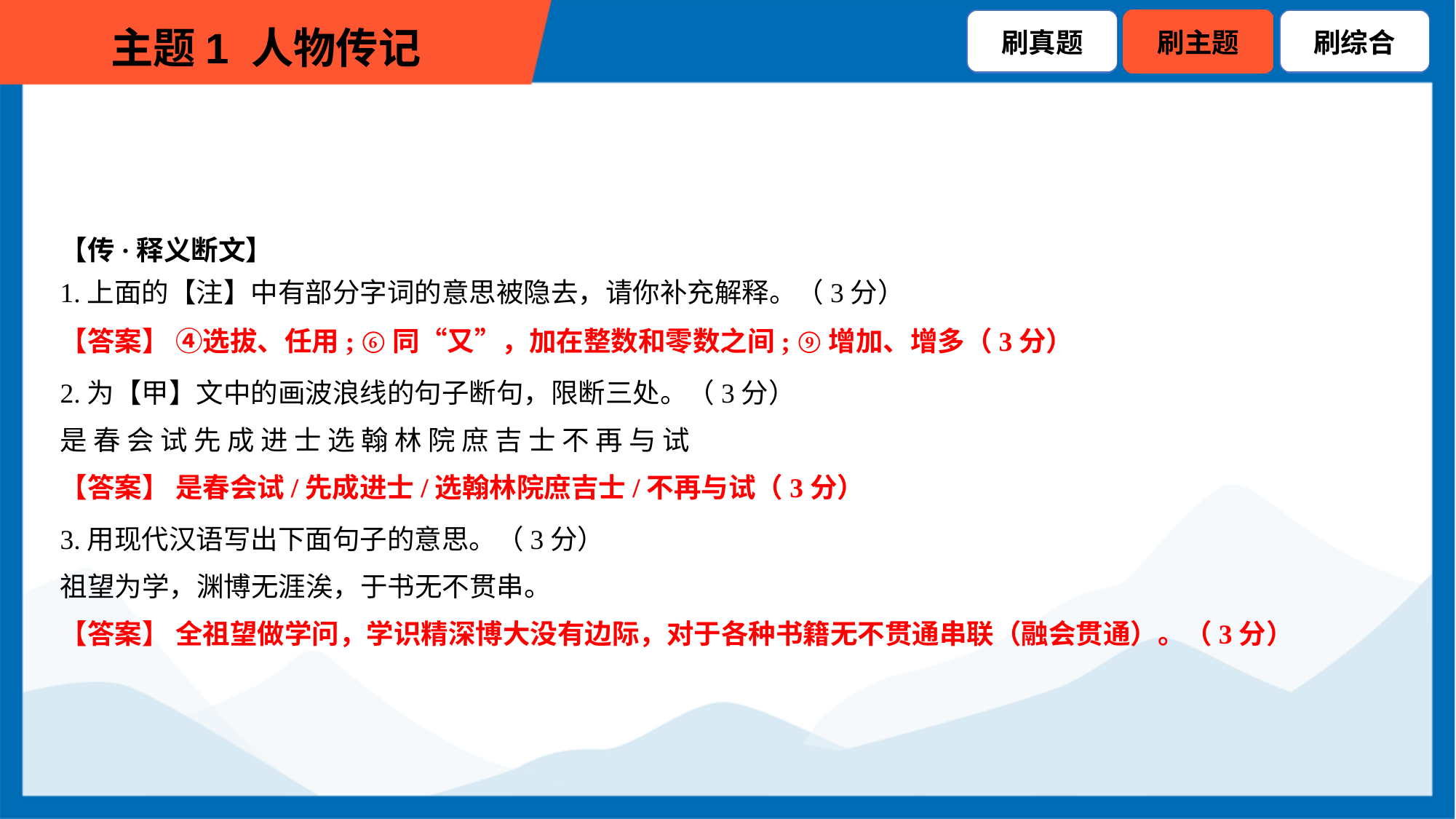

【传·释义断文】
1.上面的【注】中有部分字词的意思被隐去，请你补充解释。（3分）
【答案】 ④选拔、任用; ⑥同“又”，加在整数和零数之间; ⑨增加、增多（3分）
2.为【甲】文中的画波浪线的句子断句，限断三处。（3分）
是 春 会 试 先 成 进 士 选 翰 林 院 庶 吉 士 不 再 与 试
【答案】 是春会试/先成进士/选翰林院庶吉士/不再与试（3分）
3.用现代汉语写出下面句子的意思。（3分）
祖望为学，渊博无涯涘，于书无不贯串。
【答案】 全祖望做学问，学识精深博大没有边际，对于各种书籍无不贯通串联（融会贯通）。（3分）